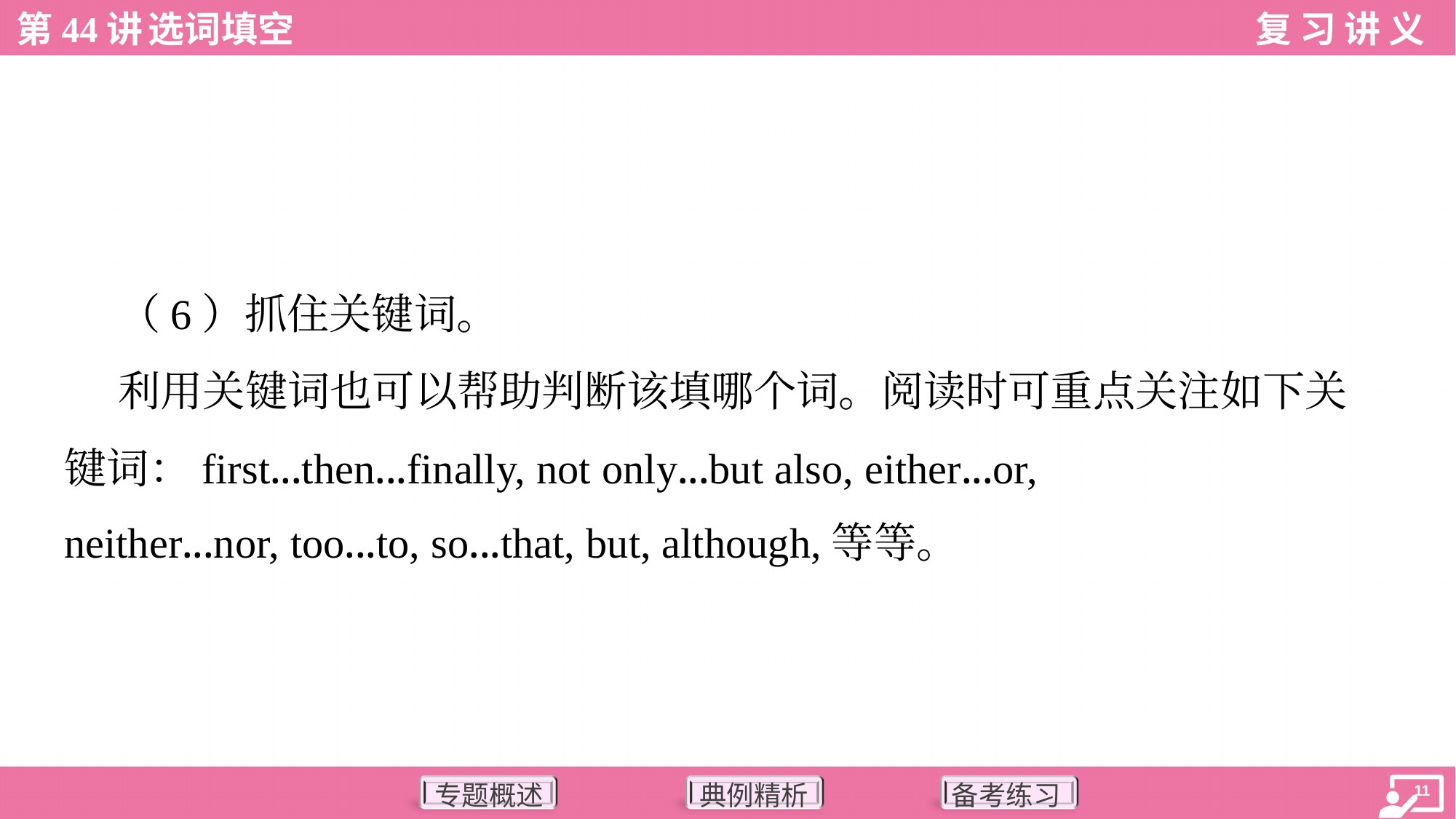

（6）抓住关键词。
    利用关键词也可以帮助判断该填哪个词。阅读时可重点关注如下关
键词：first...then...finally, not only...but also, either...or,
neither...nor, too...to, so...that, but, although,等等。